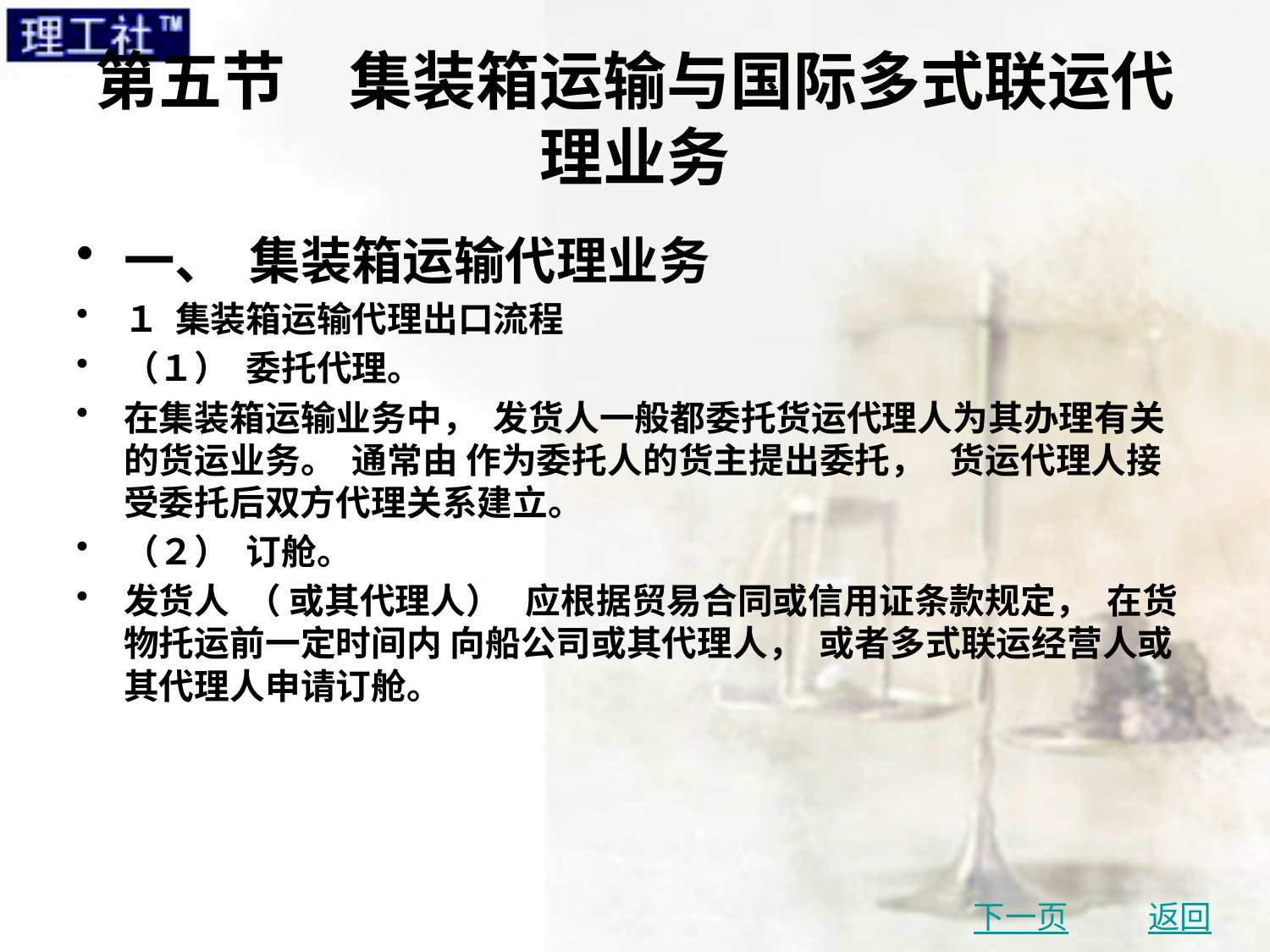

# 第五节　集装箱运输与国际多式联运代理业务
一、  集装箱运输代理业务
１  集装箱运输代理出口流程
（１）  委托代理。
在集装箱运输业务中，  发货人一般都委托货运代理人为其办理有关的货运业务。  通常由 作为委托人的货主提出委托，   货运代理人接受委托后双方代理关系建立。
（２）  订舱。
发货人  （ 或其代理人）   应根据贸易合同或信用证条款规定，  在货物托运前一定时间内 向船公司或其代理人，  或者多式联运经营人或其代理人申请订舱。

下一页
返回